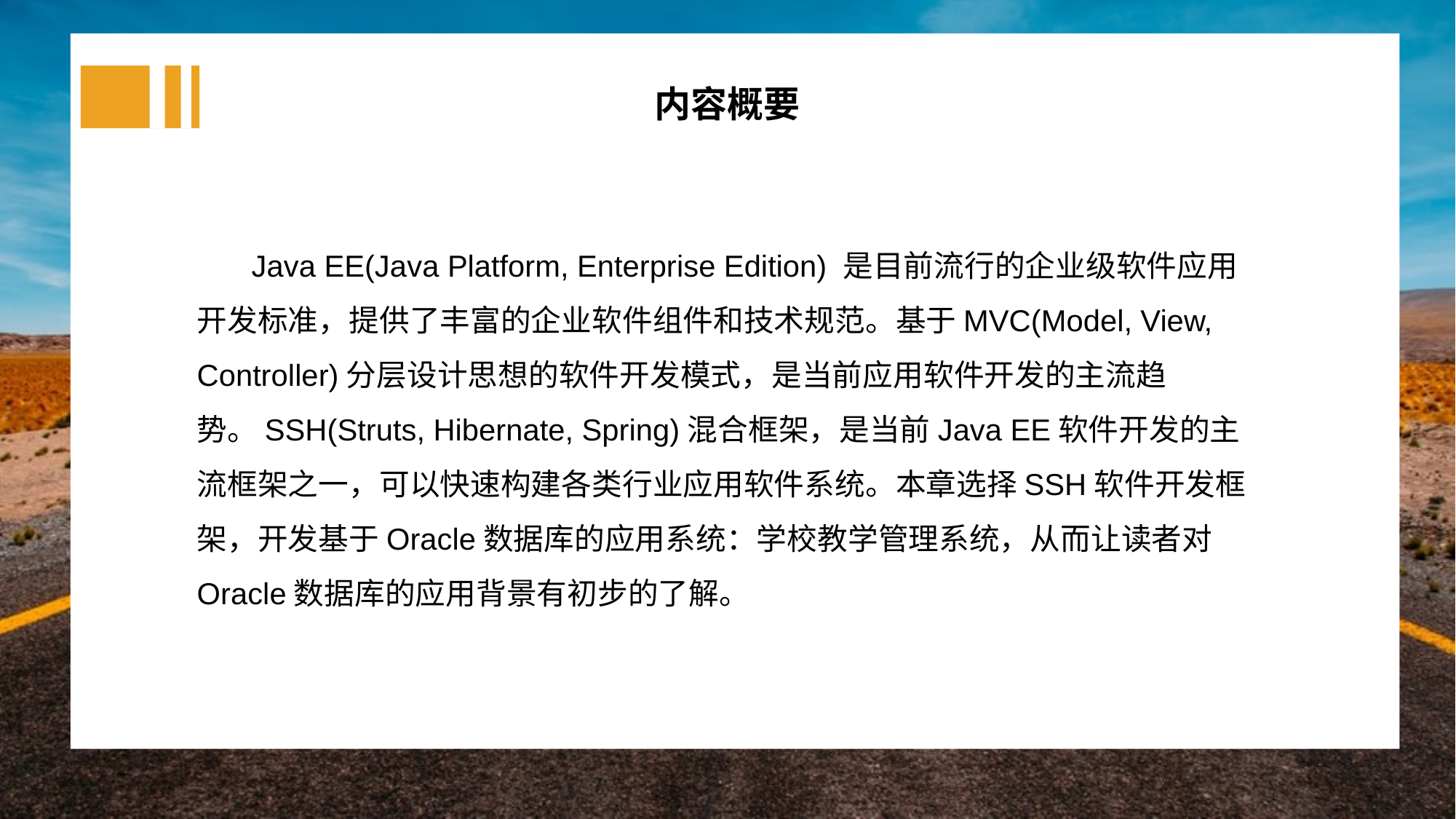

内容概要
Java EE(Java Platform, Enterprise Edition) 是目前流行的企业级软件应用开发标准，提供了丰富的企业软件组件和技术规范。基于MVC(Model, View, Controller)分层设计思想的软件开发模式，是当前应用软件开发的主流趋势。SSH(Struts, Hibernate, Spring)混合框架，是当前Java EE软件开发的主流框架之一，可以快速构建各类行业应用软件系统。本章选择SSH软件开发框架，开发基于Oracle数据库的应用系统：学校教学管理系统，从而让读者对Oracle数据库的应用背景有初步的了解。